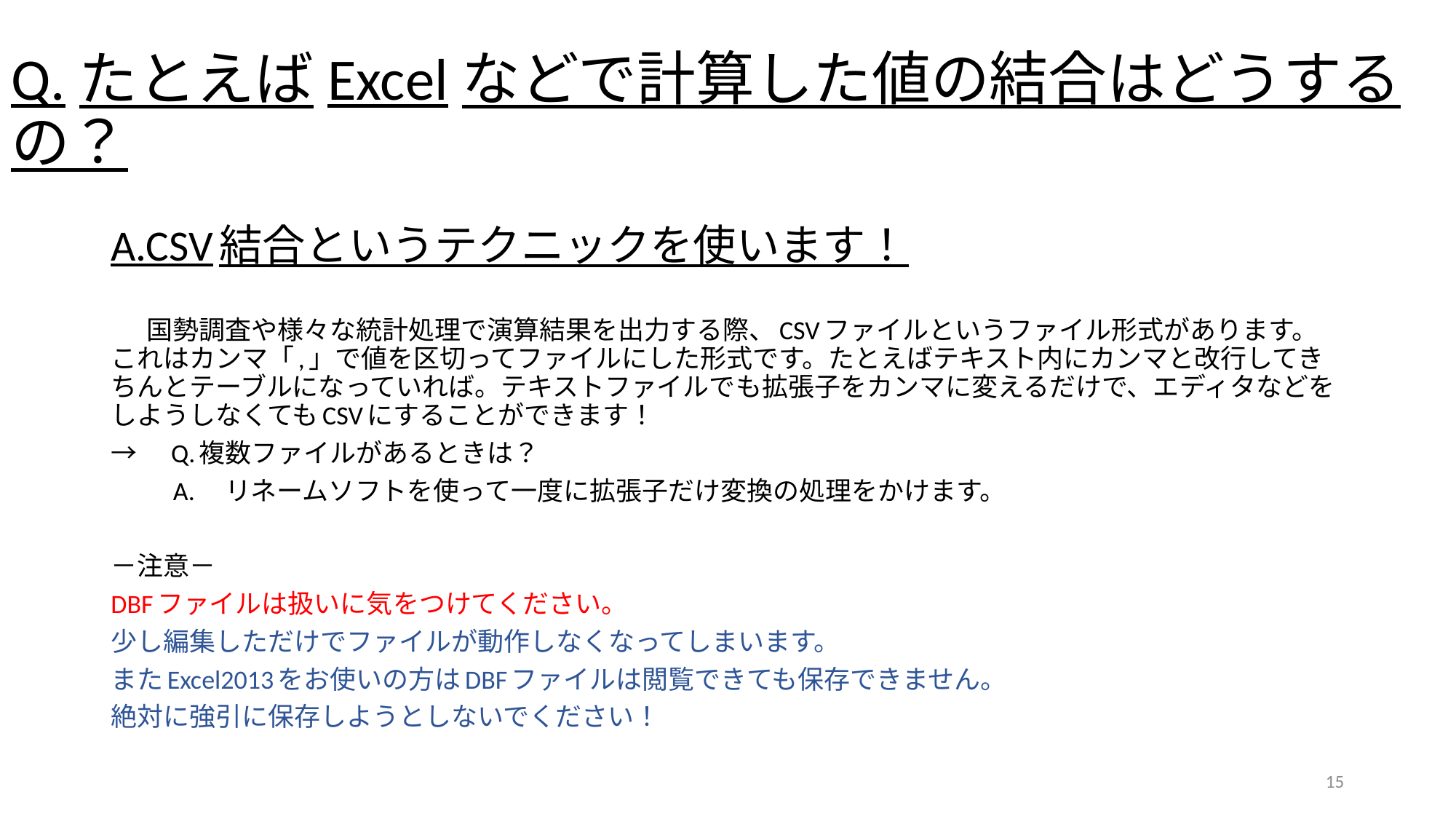

# Q.たとえばExcelなどで計算した値の結合はどうするの？
A.CSV結合というテクニックを使います！

 　国勢調査や様々な統計処理で演算結果を出力する際、CSVファイルというファイル形式があります。これはカンマ「,」で値を区切ってファイルにした形式です。たとえばテキスト内にカンマと改行してきちんとテーブルになっていれば。テキストファイルでも拡張子をカンマに変えるだけで、エディタなどをしようしなくてもCSVにすることができます！
→　Q.複数ファイルがあるときは？
　　 A.　リネームソフトを使って一度に拡張子だけ変換の処理をかけます。

－注意－
DBFファイルは扱いに気をつけてください。
少し編集しただけでファイルが動作しなくなってしまいます。
またExcel2013をお使いの方はDBFファイルは閲覧できても保存できません。
絶対に強引に保存しようとしないでください！
15